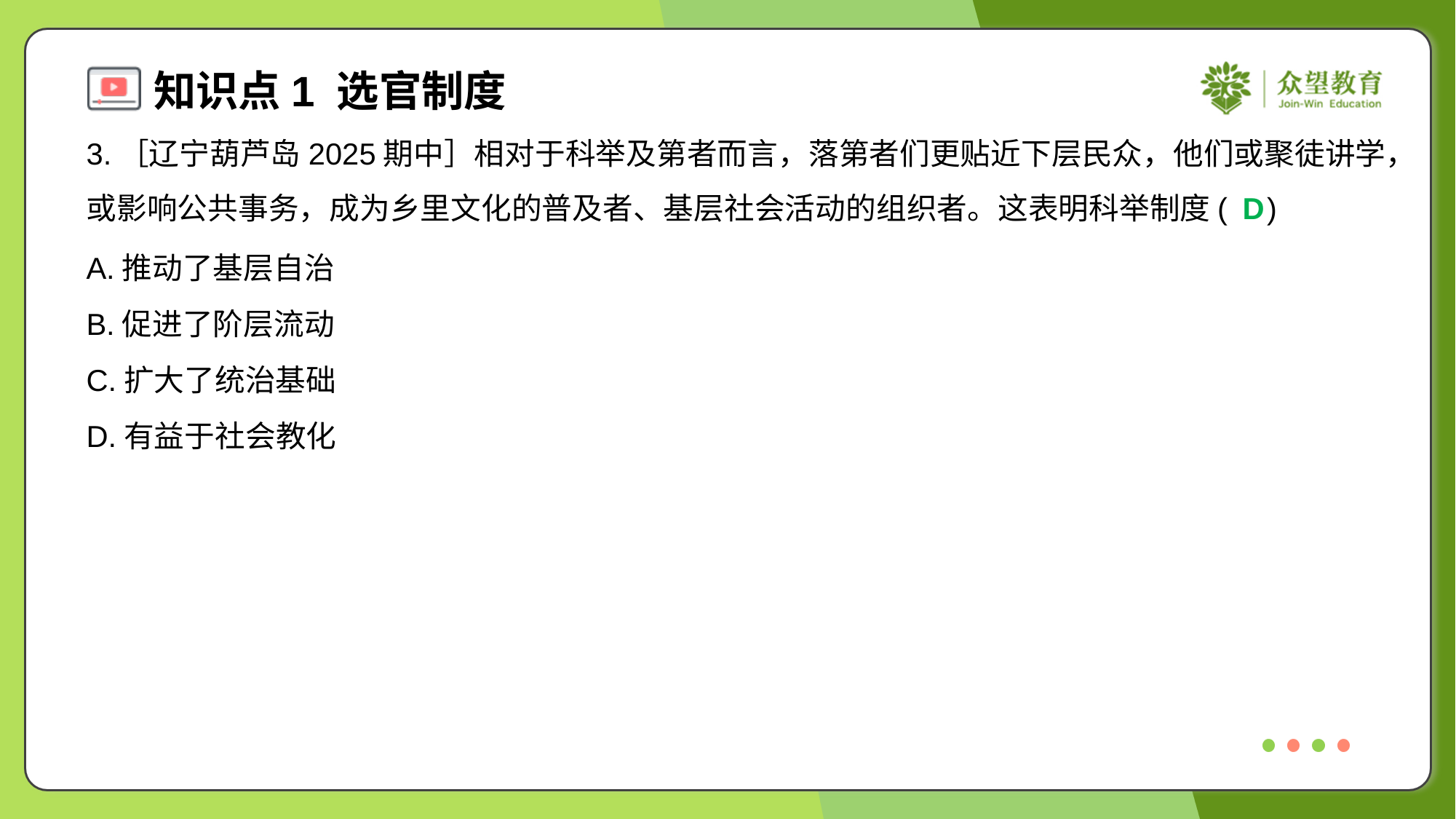

3.［辽宁葫芦岛2025期中］相对于科举及第者而言，落第者们更贴近下层民众，他们或聚徒讲学，
或影响公共事务，成为乡里文化的普及者、基层社会活动的组织者。这表明科举制度(     )
D
A.推动了基层自治
B.促进了阶层流动
C.扩大了统治基础
D.有益于社会教化